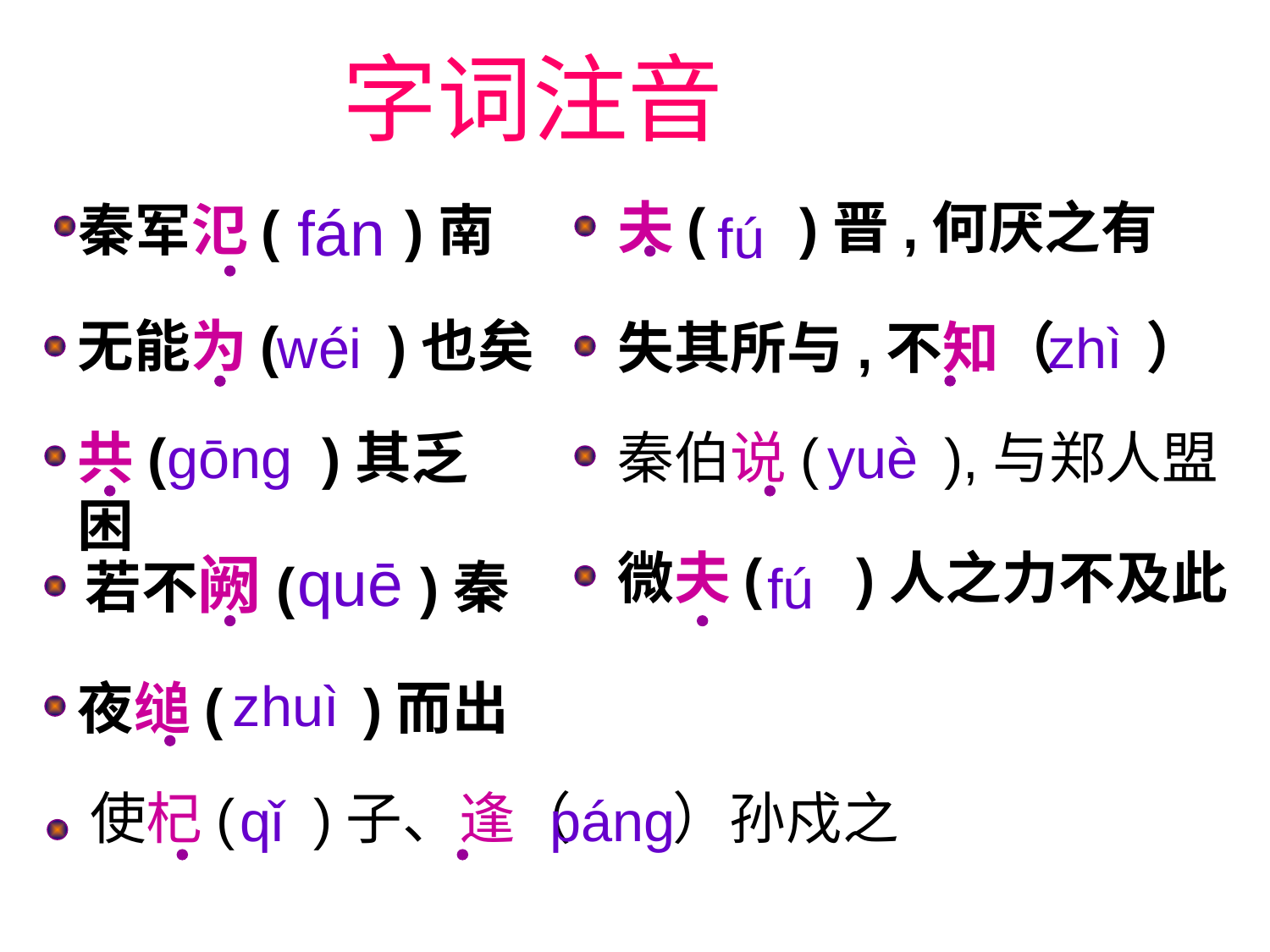

字词注音
夫(      )晋,何厌之有
fán
秦军氾(        )南
fú

无能为(       )也矣

wéi
失其所与,不知（       ）
zhì

共(          )其乏困
gōng
秦伯说(        ),与郑人盟
yuè

微夫(      )人之力不及此
quē
若不阙(        )秦
fú

  zhuì
夜缒(         )而出

使杞(     )子、逢（        ）孙戍之
qǐ
páng